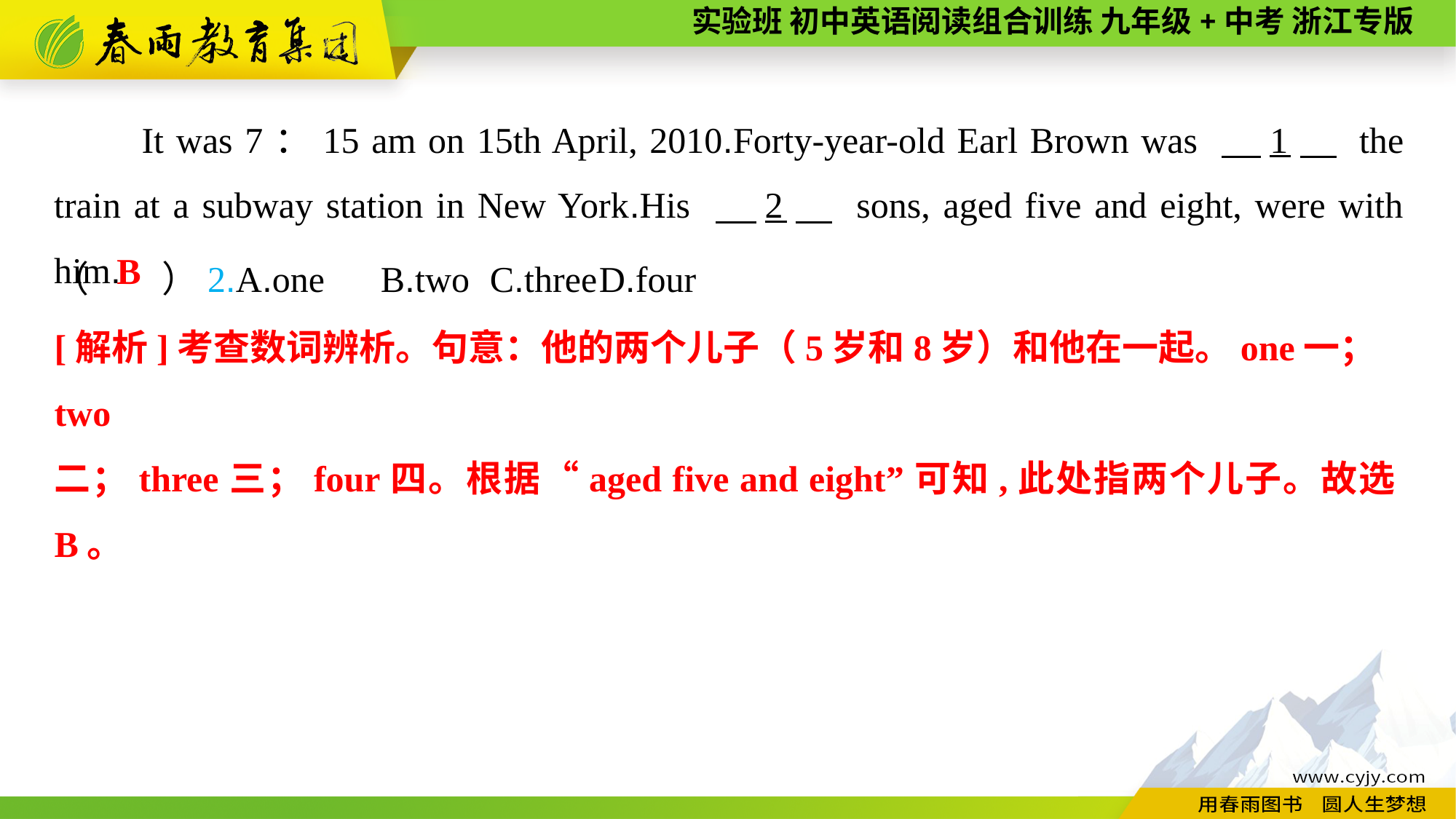

It was 7：15 am on 15th April, 2010.Forty-year-old Earl Brown was 　1　 the train at a subway station in New York.His 　2　 sons, aged five and eight, were with him.
（　　）2.A.one	B.two	C.three	D.four
B
[解析]考查数词辨析。句意：他的两个儿子（5岁和8岁）和他在一起。one一；two
二；three三；four四。根据“aged five and eight”可知,此处指两个儿子。故选B。